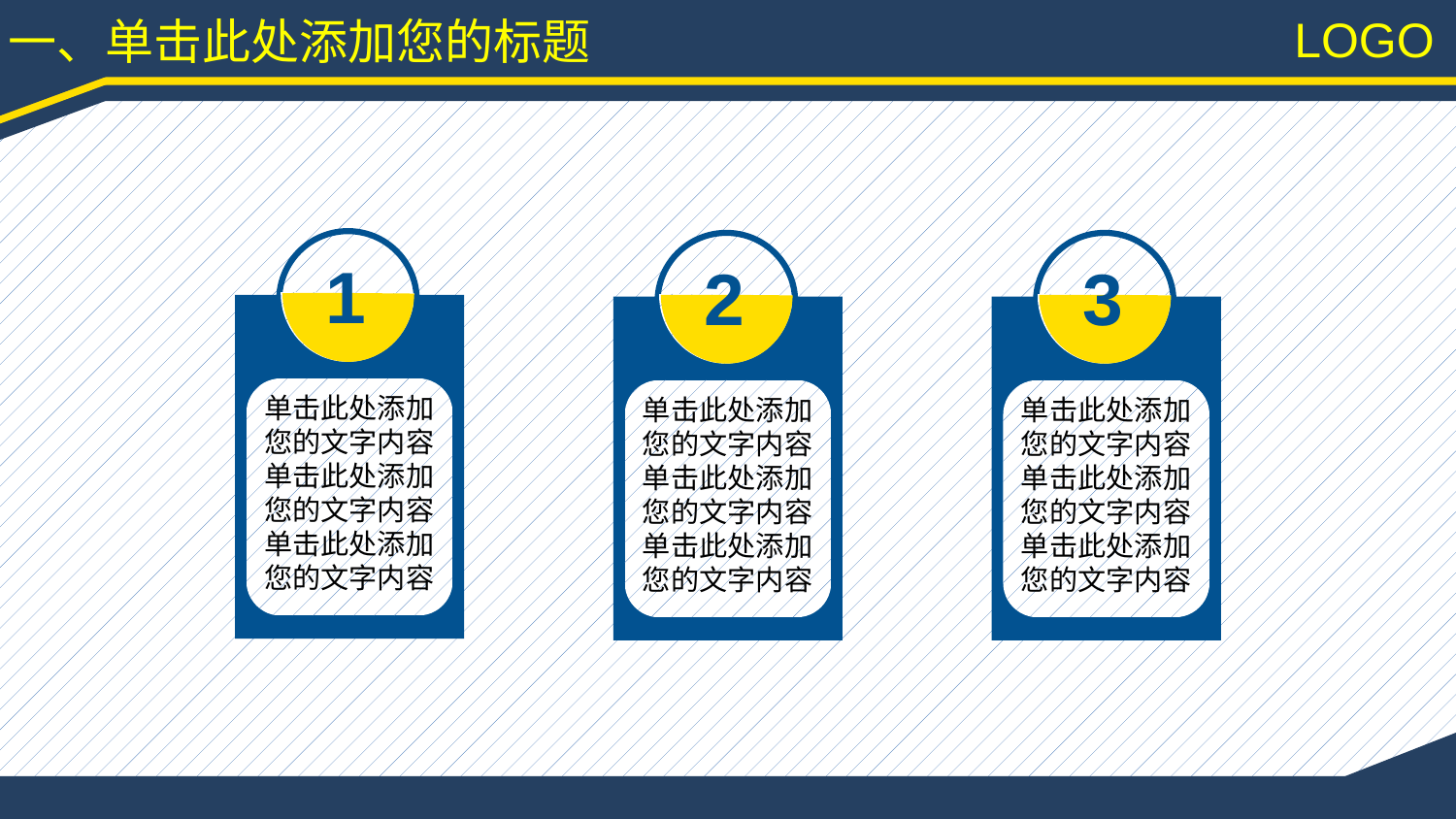

LOGO
一、单击此处添加您的标题

单击此处添加您的文字内容
单击此处添加您的文字内容
单击此处添加您的文字内容

单击此处添加您的文字内容
单击此处添加您的文字内容
单击此处添加您的文字内容

单击此处添加您的文字内容
单击此处添加您的文字内容
单击此处添加您的文字内容

1
2
3